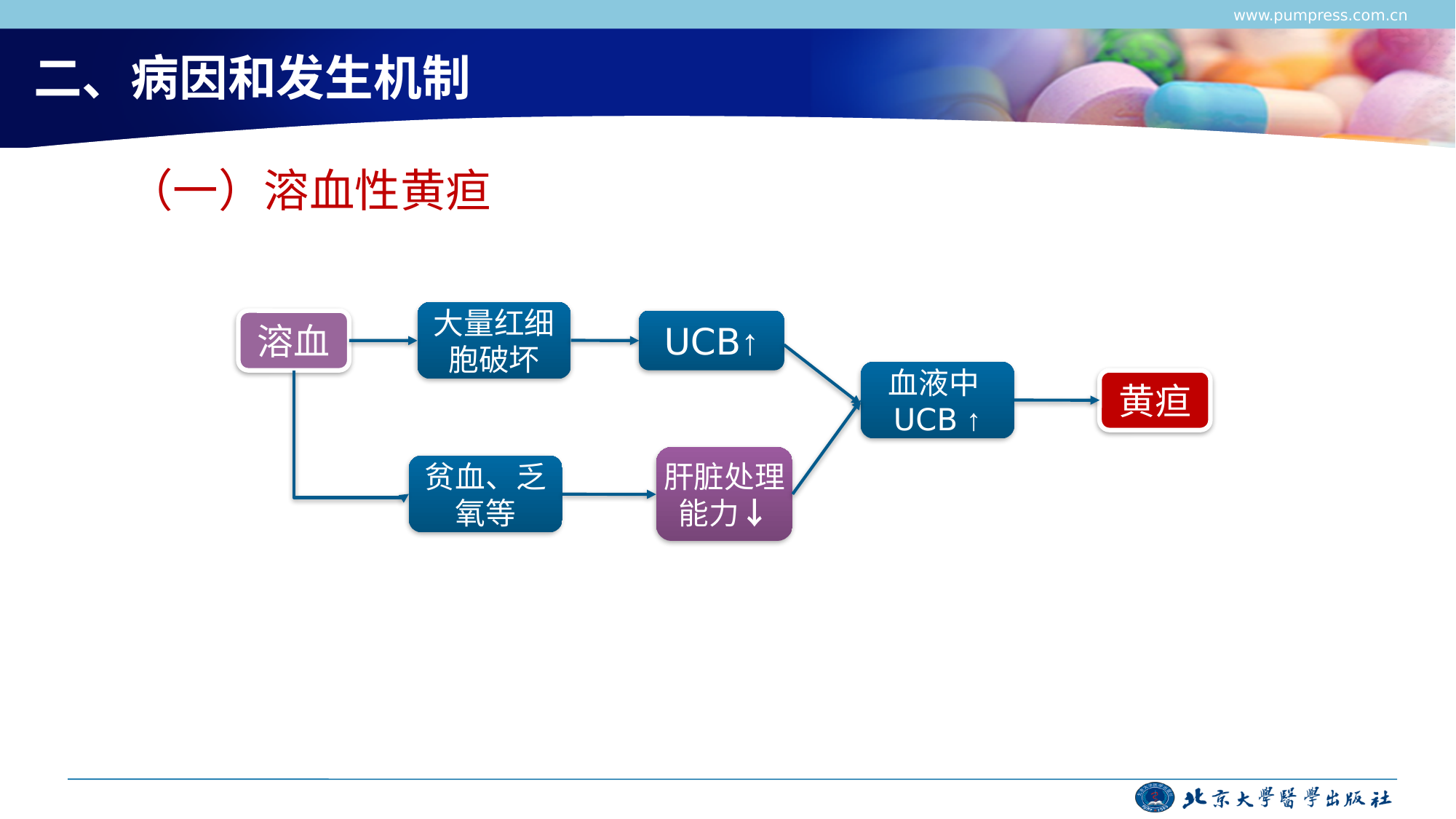

www.pumpress.com.cn
# 二、病因和发生机制
（一）溶血性黄疸

大量红细胞破坏
UCB↑
溶血
血液中UCB ↑
黄疸
肝脏处理能力↓
贫血、乏氧等